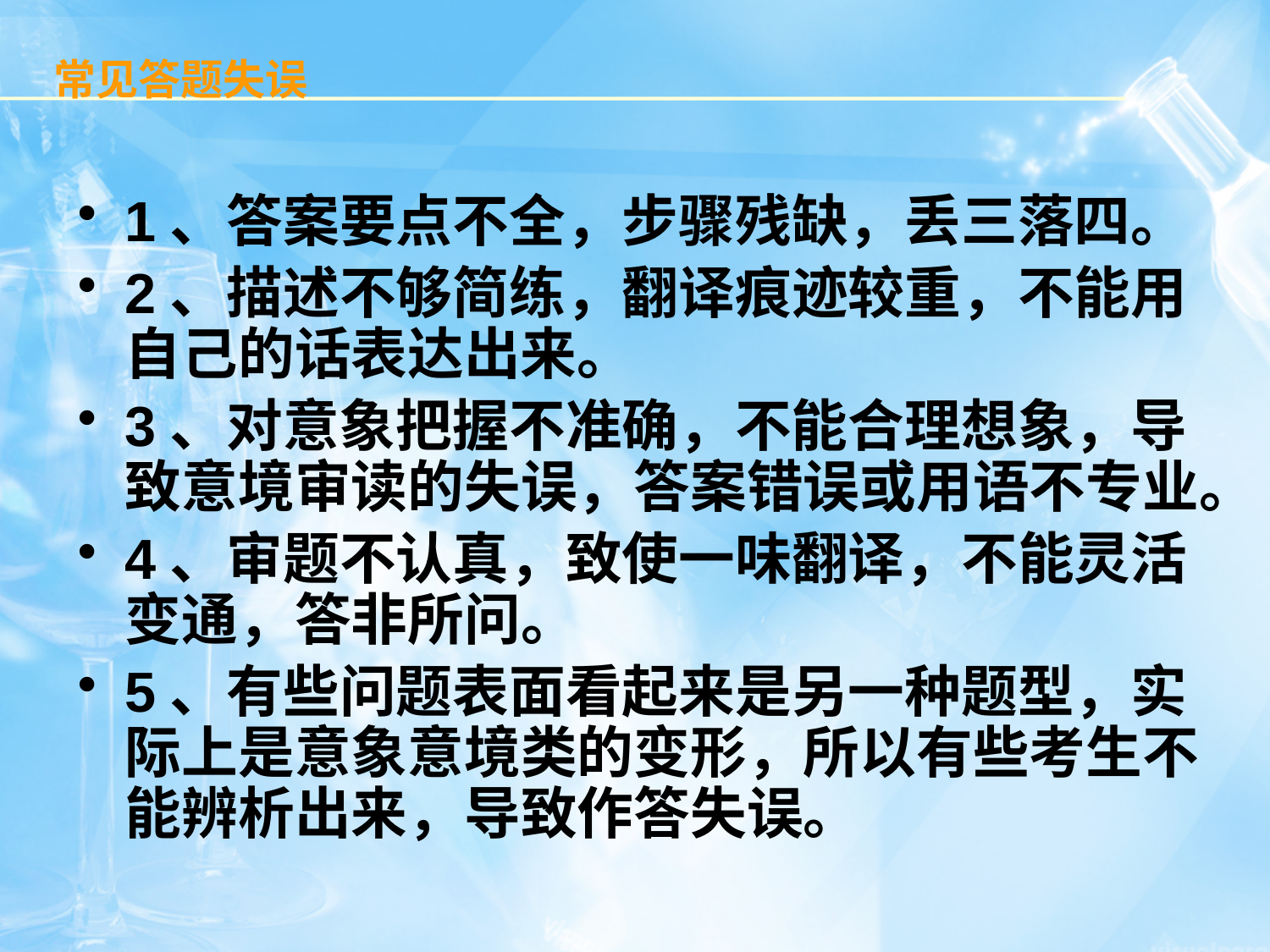

# 常见答题失误
1、答案要点不全，步骤残缺，丢三落四。
2、描述不够简练，翻译痕迹较重，不能用自己的话表达出来。
3、对意象把握不准确，不能合理想象，导致意境审读的失误，答案错误或用语不专业。
4、审题不认真，致使一味翻译，不能灵活变通，答非所问。
5、有些问题表面看起来是另一种题型，实际上是意象意境类的变形，所以有些考生不能辨析出来，导致作答失误。